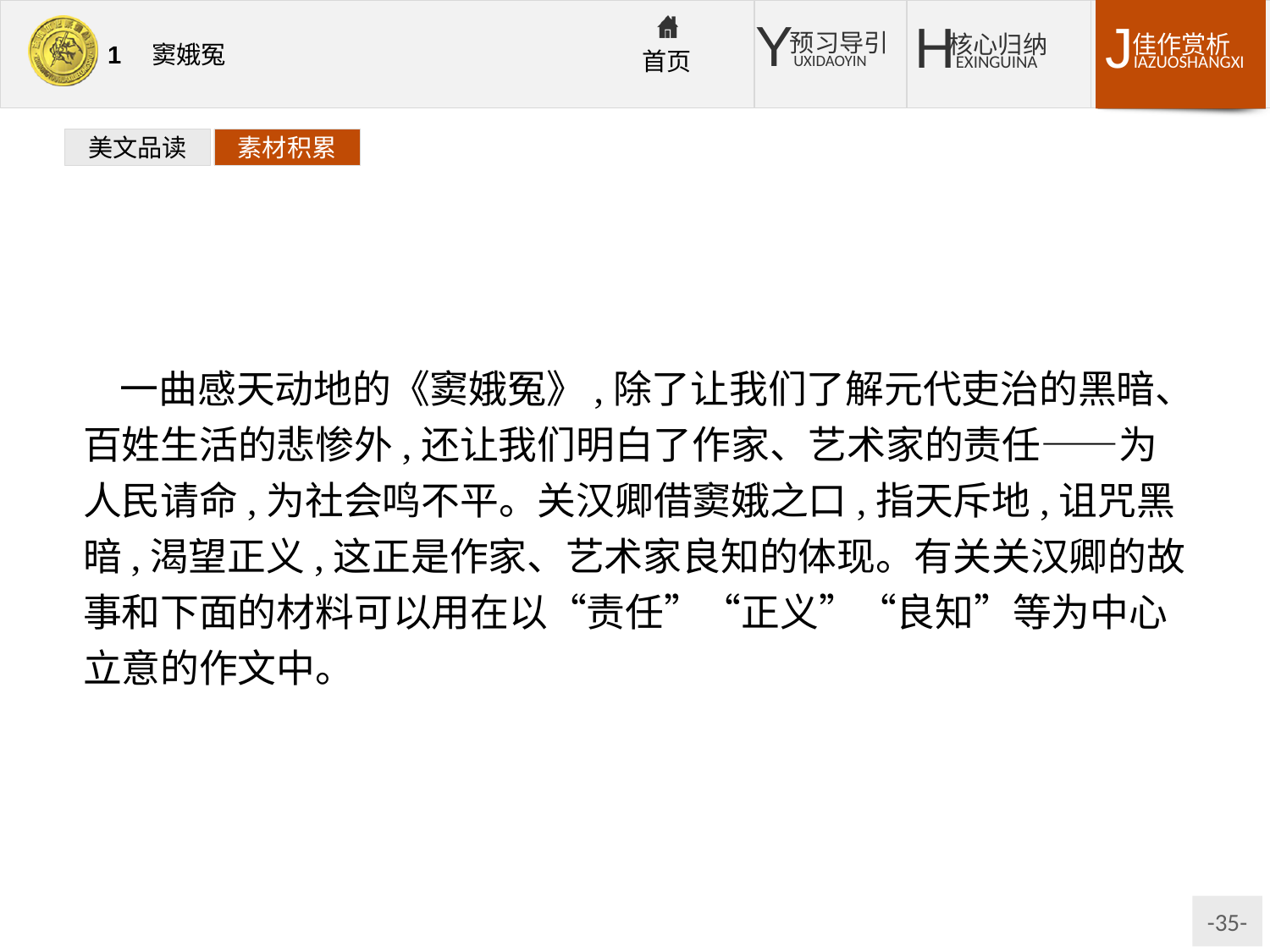

美文品读
素材积累
一曲感天动地的《窦娥冤》,除了让我们了解元代吏治的黑暗、百姓生活的悲惨外,还让我们明白了作家、艺术家的责任——为人民请命,为社会鸣不平。关汉卿借窦娥之口,指天斥地,诅咒黑暗,渴望正义,这正是作家、艺术家良知的体现。有关关汉卿的故事和下面的材料可以用在以“责任”“正义”“良知”等为中心立意的作文中。